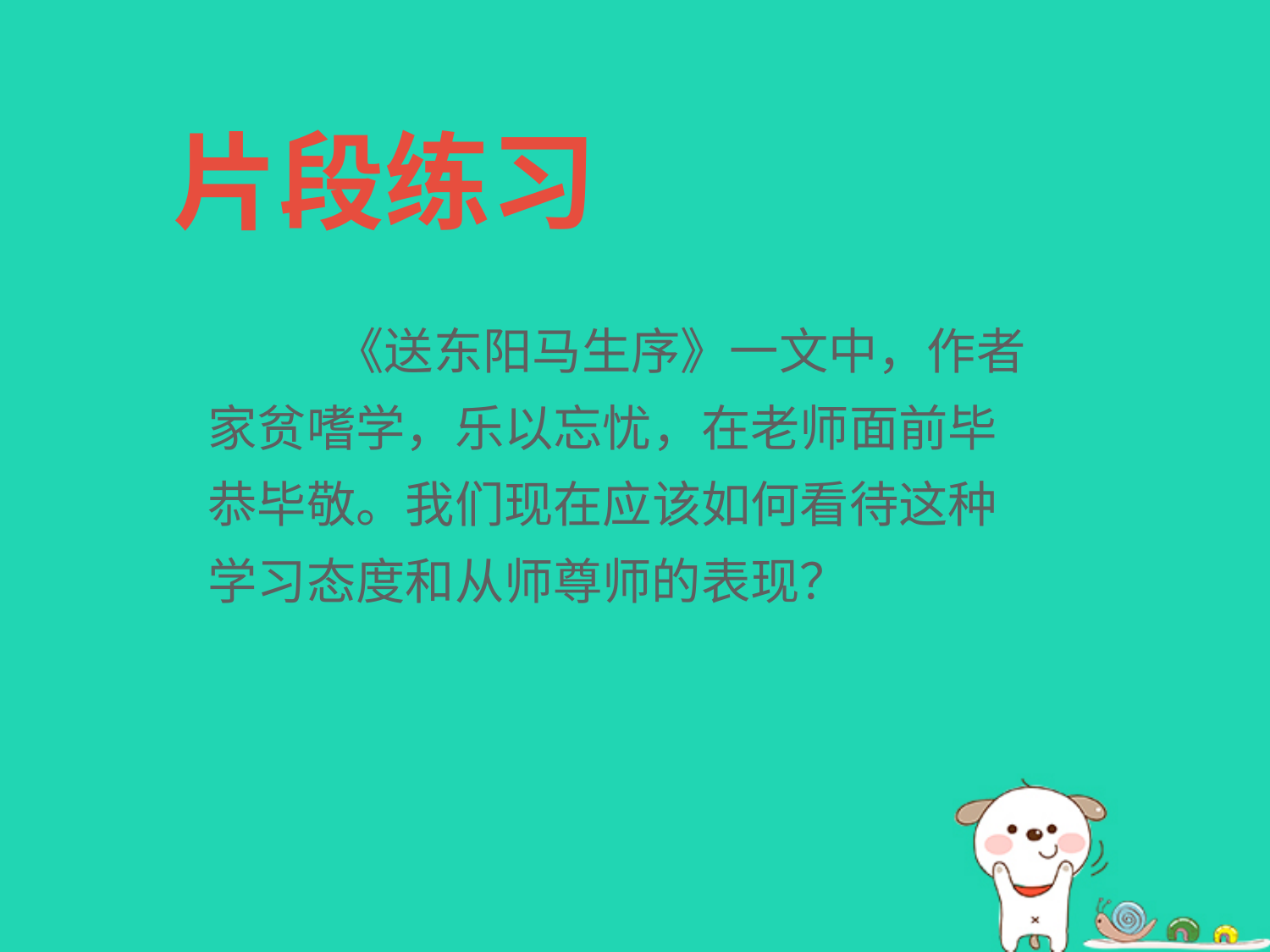

片段练习
	《送东阳马生序》一文中，作者家贫嗜学，乐以忘忧，在老师面前毕恭毕敬。我们现在应该如何看待这种学习态度和从师尊师的表现？